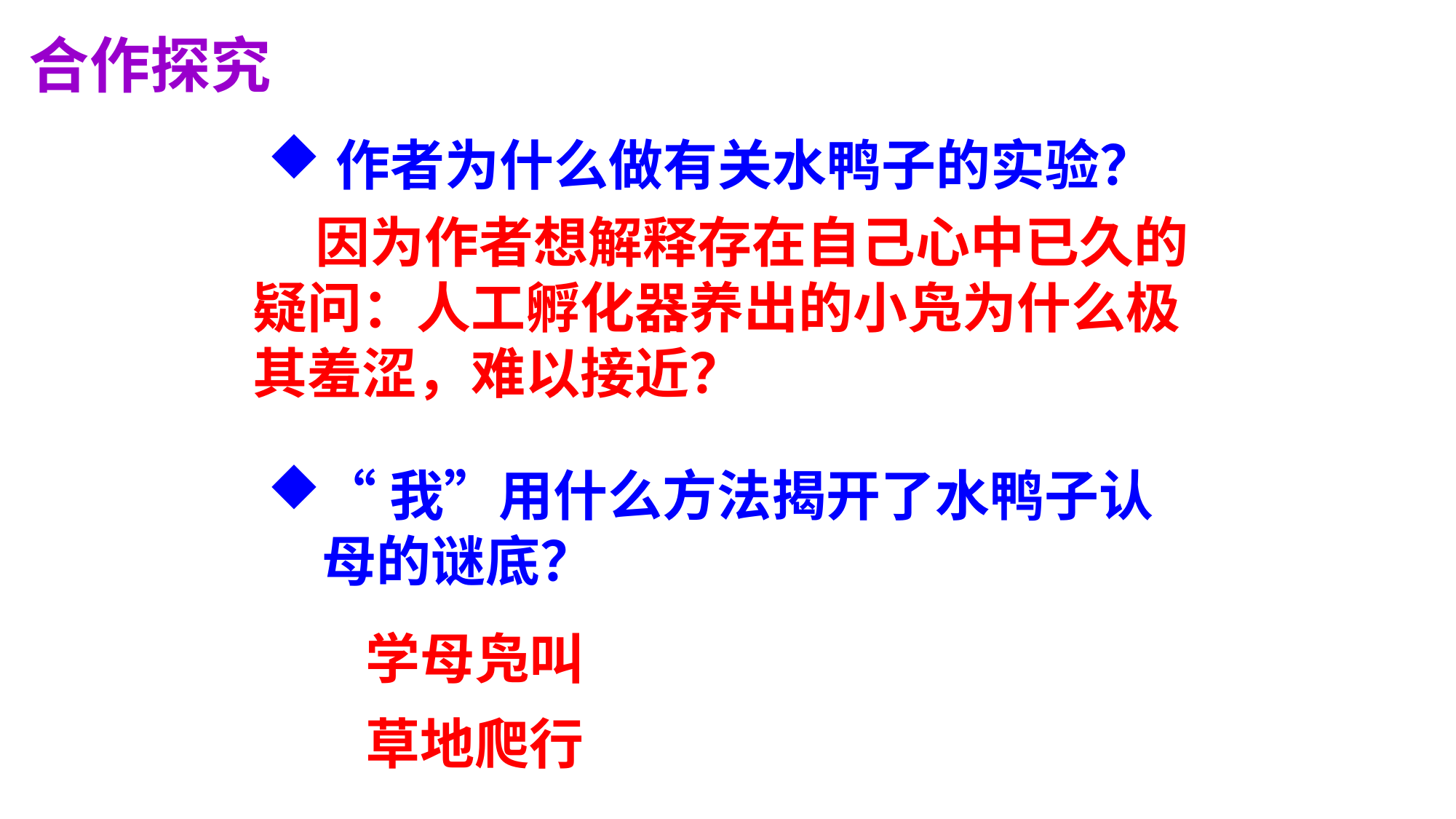

合作探究
作者为什么做有关水鸭子的实验？
    因为作者想解释存在自己心中已久的疑问：人工孵化器养出的小凫为什么极其羞涩，难以接近？
“我”用什么方法揭开了水鸭子认母的谜底？
学母凫叫
草地爬行